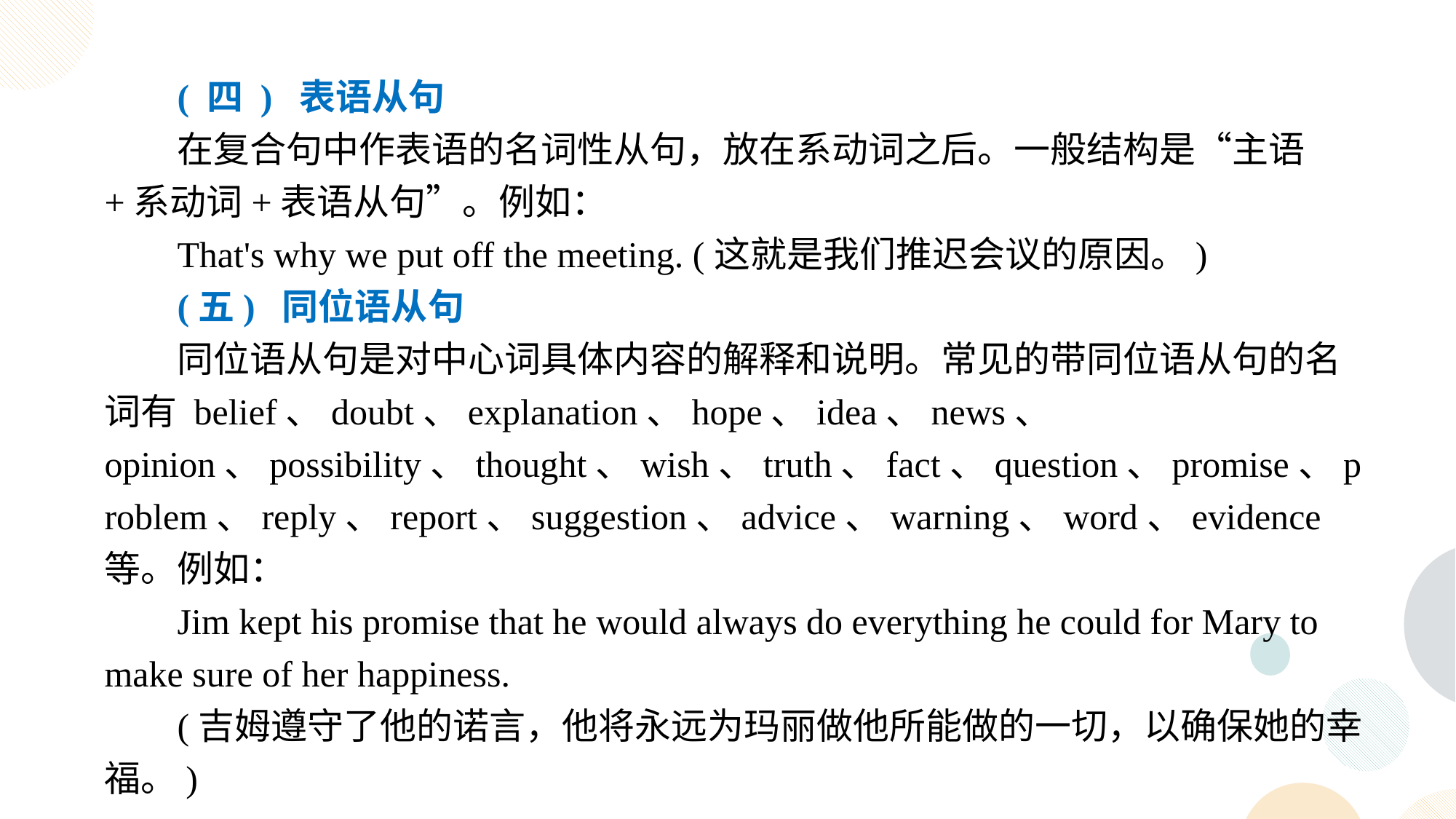

( 四 )  表语从句
在复合句中作表语的名词性从句，放在系动词之后。一般结构是“主语+系动词+表语从句”。例如：
That's why we put off the meeting. (这就是我们推迟会议的原因。)
(五)  同位语从句
同位语从句是对中心词具体内容的解释和说明。常见的带同位语从句的名词有 belief、doubt、explanation、hope、idea、news、 opinion、possibility、thought、wish、truth、fact、question、promise、problem、reply、report、suggestion、advice、warning、word、evidence 等。例如：
Jim kept his promise that he would always do everything he could for Mary to make sure of her happiness.
(吉姆遵守了他的诺言，他将永远为玛丽做他所能做的一切，以确保她的幸福。)